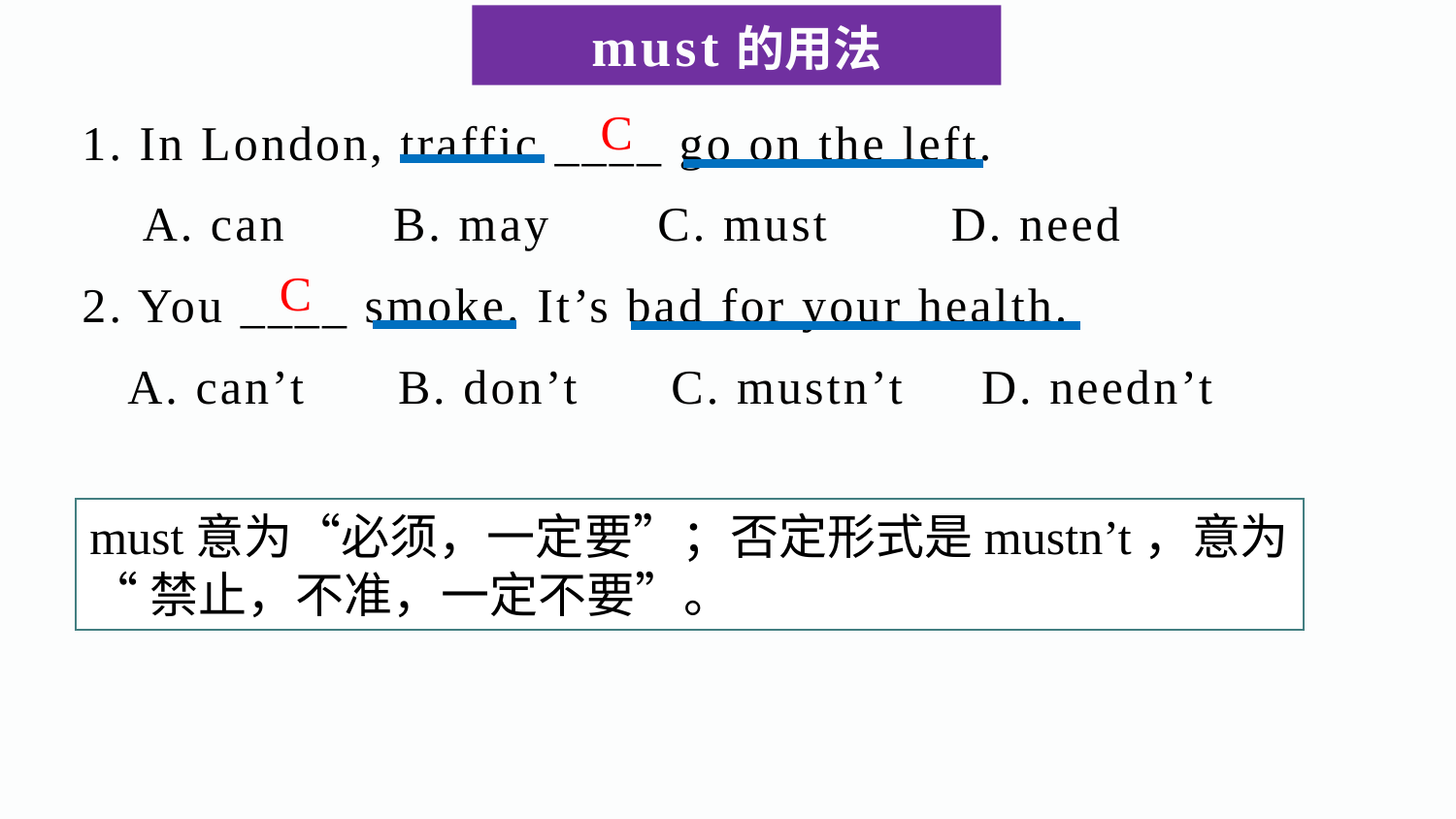

must的用法
1. In London, traffic ____ go on the left.
    A. can       B. may       C. must        D. need
2. You ____ smoke. It’s bad for your health.
   A. can’t      B. don’t      C. mustn’t     D. needn’t

C
C
must意为“必须，一定要”；否定形式是mustn’t，意为
“禁止，不准，一定不要”。